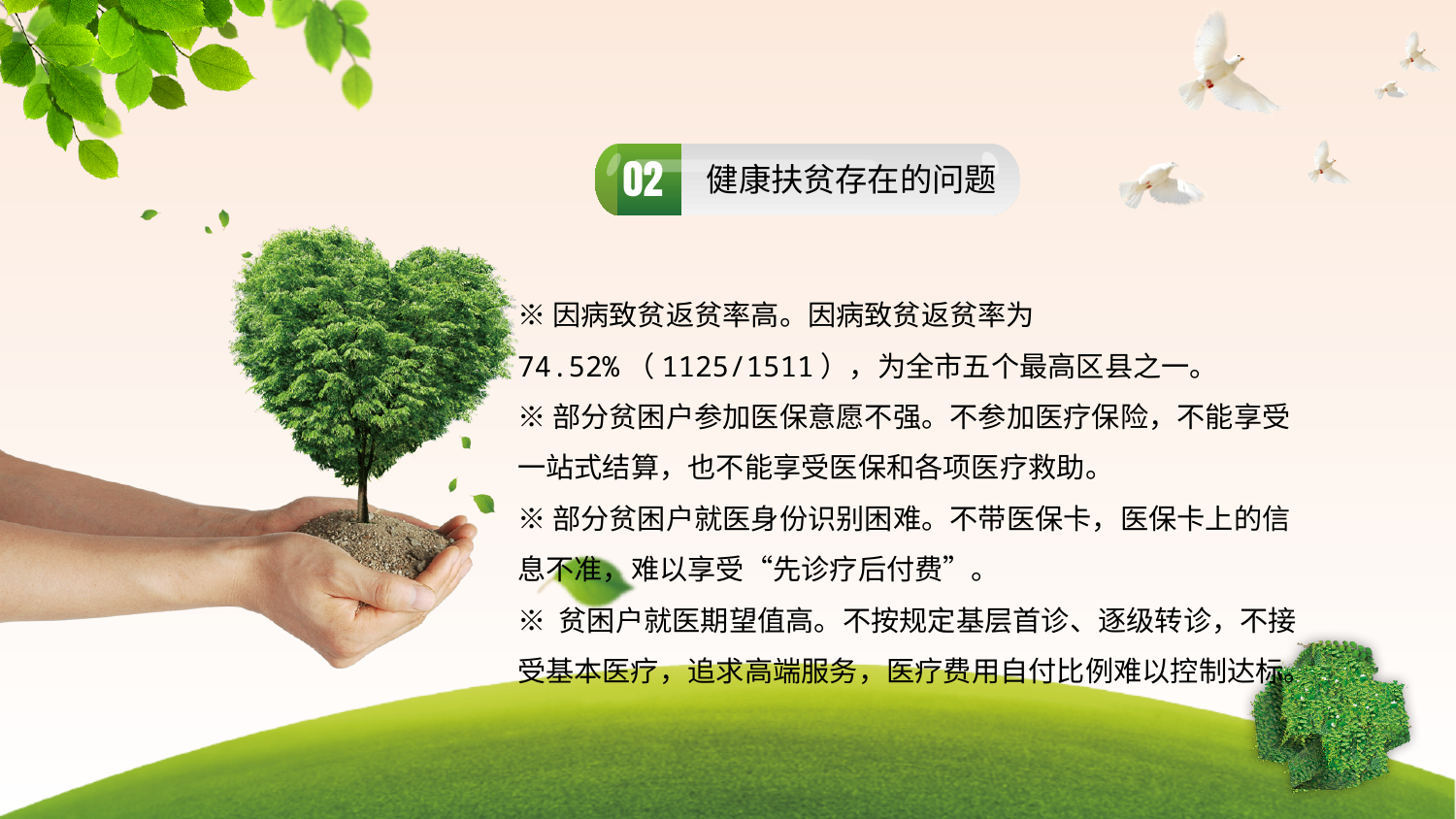

02
健康扶贫存在的问题
※因病致贫返贫率高。因病致贫返贫率为74.52%（1125/1511），为全市五个最高区县之一。
※部分贫困户参加医保意愿不强。不参加医疗保险，不能享受一站式结算，也不能享受医保和各项医疗救助。
※部分贫困户就医身份识别困难。不带医保卡，医保卡上的信息不准，难以享受“先诊疗后付费”。
※ 贫困户就医期望值高。不按规定基层首诊、逐级转诊，不接受基本医疗，追求高端服务，医疗费用自付比例难以控制达标。